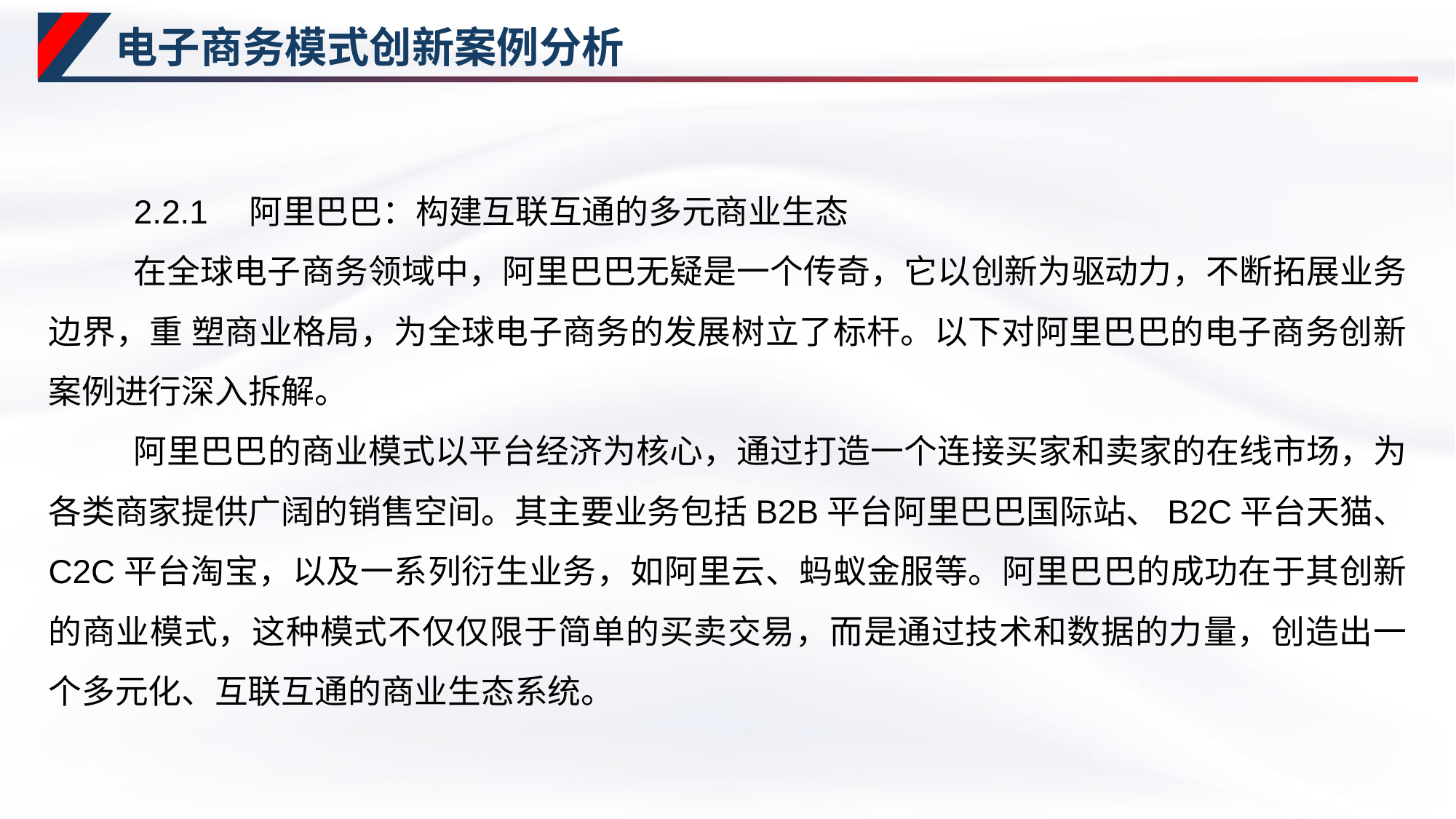

# 电子商务模式创新案例分析
2.2.1　阿里巴巴：构建互联互通的多元商业生态
在全球电子商务领域中，阿里巴巴无疑是一个传奇，它以创新为驱动力，不断拓展业务边界，重 塑商业格局，为全球电子商务的发展树立了标杆。以下对阿里巴巴的电子商务创新案例进行深入拆解。
阿里巴巴的商业模式以平台经济为核心，通过打造一个连接买家和卖家的在线市场，为各类商家提供广阔的销售空间。其主要业务包括B2B平台阿里巴巴国际站、B2C平台天猫、C2C平台淘宝，以及一系列衍生业务，如阿里云、蚂蚁金服等。阿里巴巴的成功在于其创新的商业模式，这种模式不仅仅限于简单的买卖交易，而是通过技术和数据的力量，创造出一个多元化、互联互通的商业生态系统。